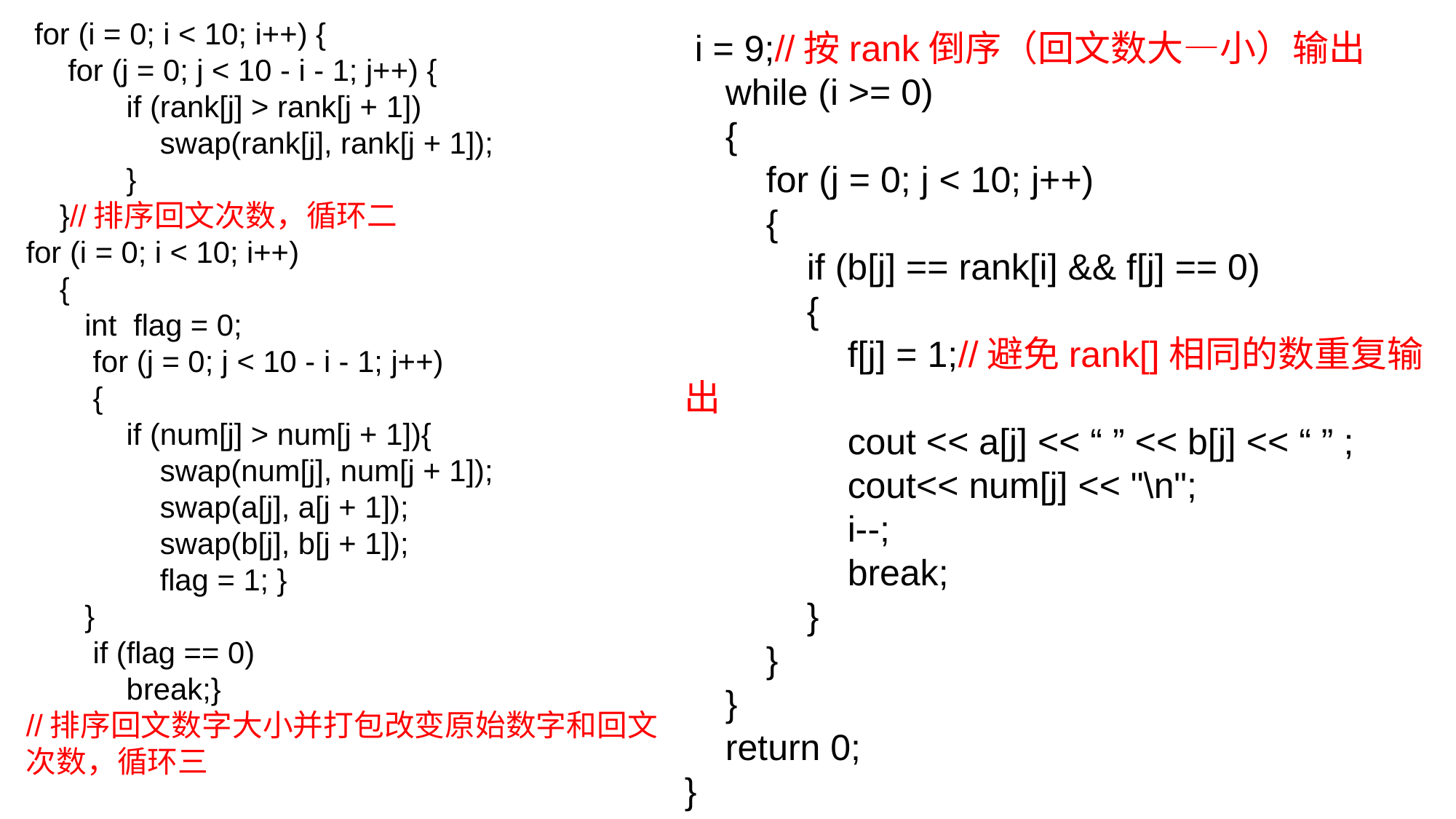

for (i = 0; i < 10; i++) {
     for (j = 0; j < 10 - i - 1; j++) {
            if (rank[j] > rank[j + 1])
                swap(rank[j], rank[j + 1]);
            }
    }//排序回文次数，循环二
for (i = 0; i < 10; i++)
    {
       int  flag = 0;
        for (j = 0; j < 10 - i - 1; j++)
        {
            if (num[j] > num[j + 1]){
                swap(num[j], num[j + 1]);
                swap(a[j], a[j + 1]);
                swap(b[j], b[j + 1]);
                flag = 1; }
       }
        if (flag == 0)
            break;}
//排序回文数字大小并打包改变原始数字和回文
次数，循环三
 i = 9;//按rank倒序（回文数大—小）输出
    while (i >= 0)
    {
        for (j = 0; j < 10; j++)
        {
            if (b[j] == rank[i] && f[j] == 0)
            {
                f[j] = 1;//避免rank[]相同的数重复输出
                cout << a[j] << “ ” << b[j] << “ ” ;
                cout<< num[j] << "\n";
                i--;
                break;
            }
        }
    }
    return 0;
}